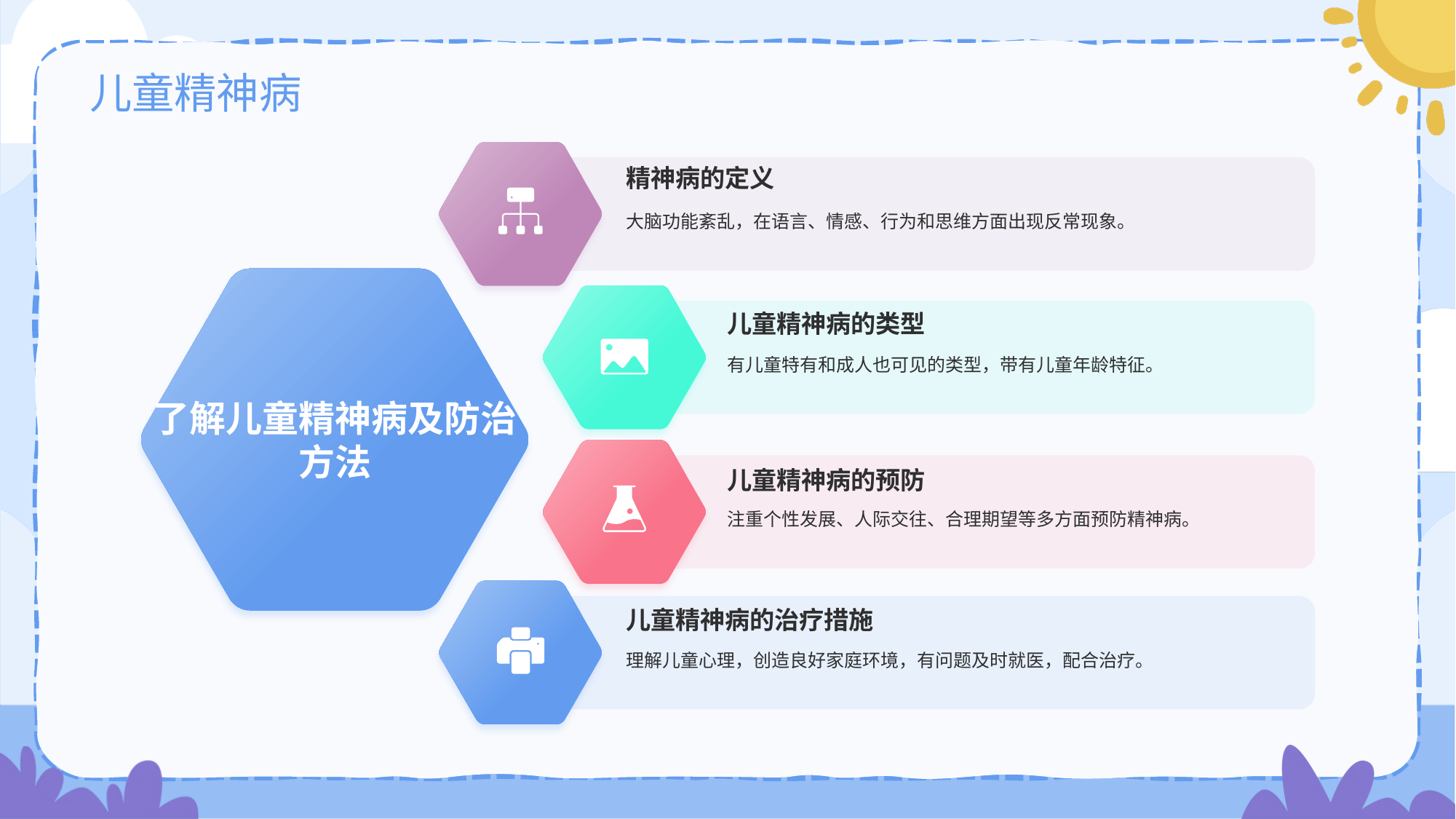

# 儿童精神病

精神病的定义

大脑功能紊乱，在语言、情感、行为和思维方面出现反常现象。
了解儿童精神病及防治方法

儿童精神病的类型

有儿童特有和成人也可见的类型，带有儿童年龄特征。

儿童精神病的预防

注重个性发展、人际交往、合理期望等多方面预防精神病。

儿童精神病的治疗措施

理解儿童心理，创造良好家庭环境，有问题及时就医，配合治疗。